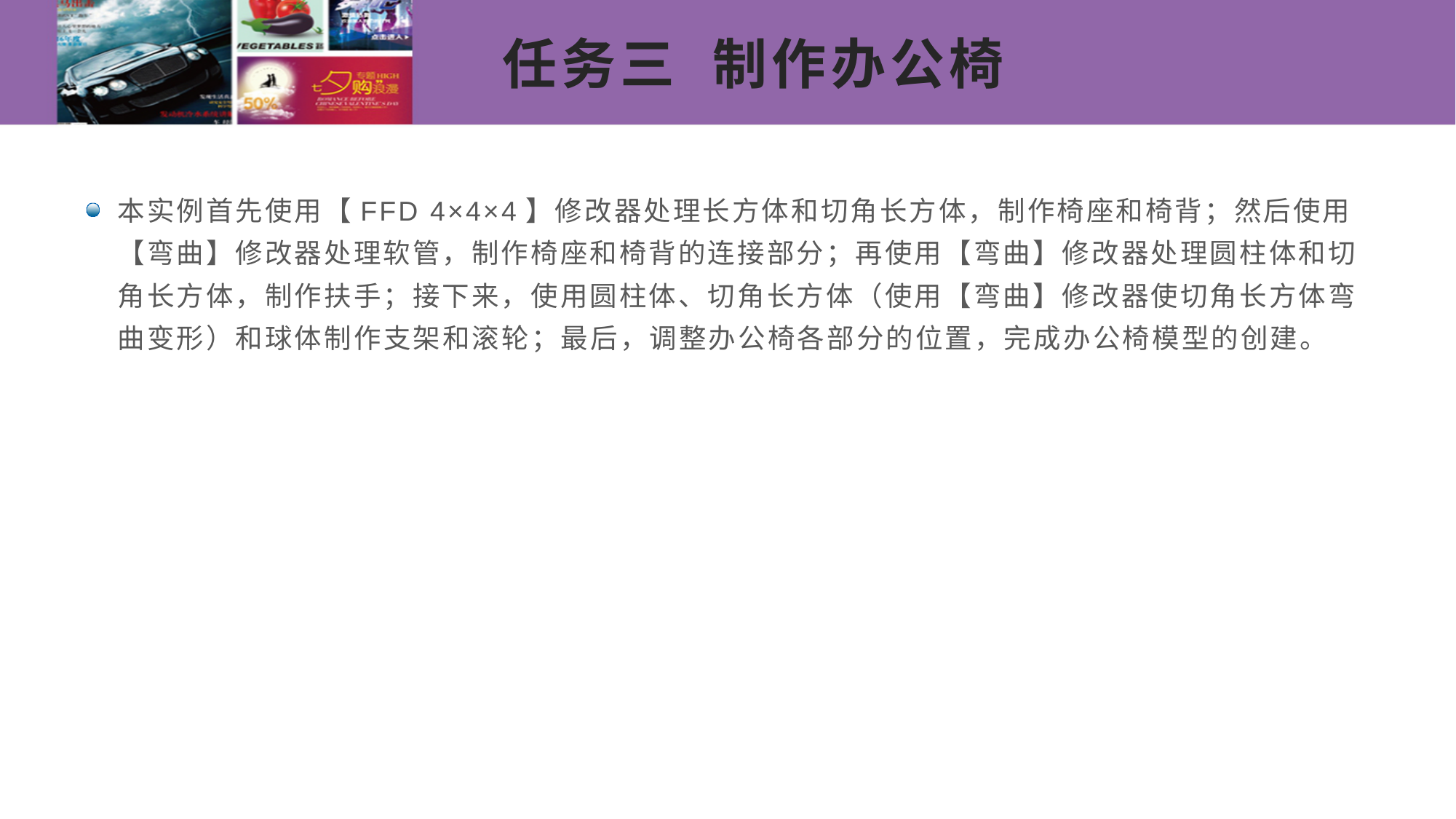

# 任务三  制作办公椅
本实例首先使用【FFD 4×4×4】修改器处理长方体和切角长方体，制作椅座和椅背；然后使用【弯曲】修改器处理软管，制作椅座和椅背的连接部分；再使用【弯曲】修改器处理圆柱体和切角长方体，制作扶手；接下来，使用圆柱体、切角长方体（使用【弯曲】修改器使切角长方体弯曲变形）和球体制作支架和滚轮；最后，调整办公椅各部分的位置，完成办公椅模型的创建。